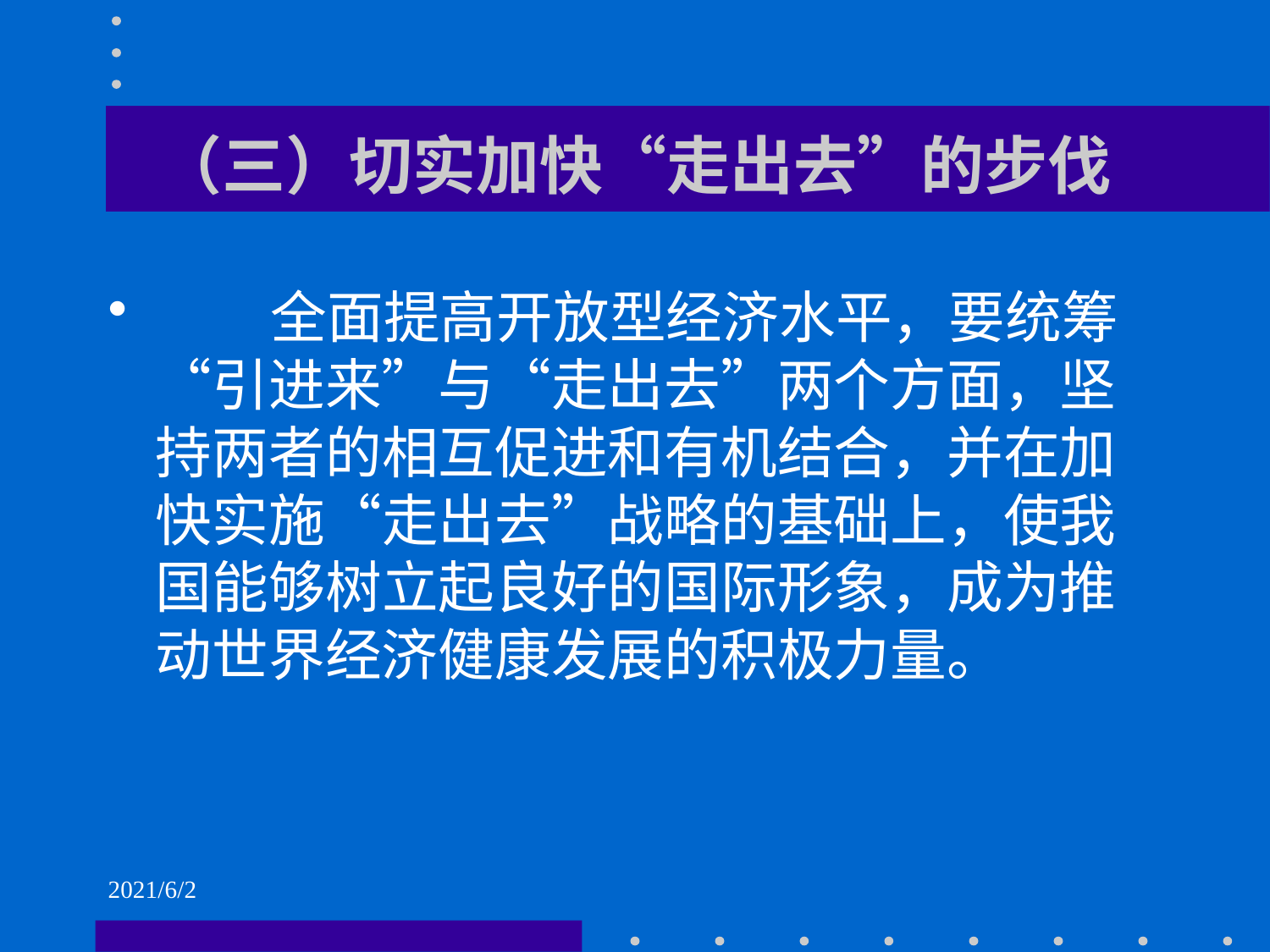

# （三）切实加快“走出去”的步伐
        全面提高开放型经济水平，要统筹“引进来”与“走出去”两个方面，坚持两者的相互促进和有机结合，并在加快实施“走出去”战略的基础上，使我国能够树立起良好的国际形象，成为推动世界经济健康发展的积极力量。

2021/6/2